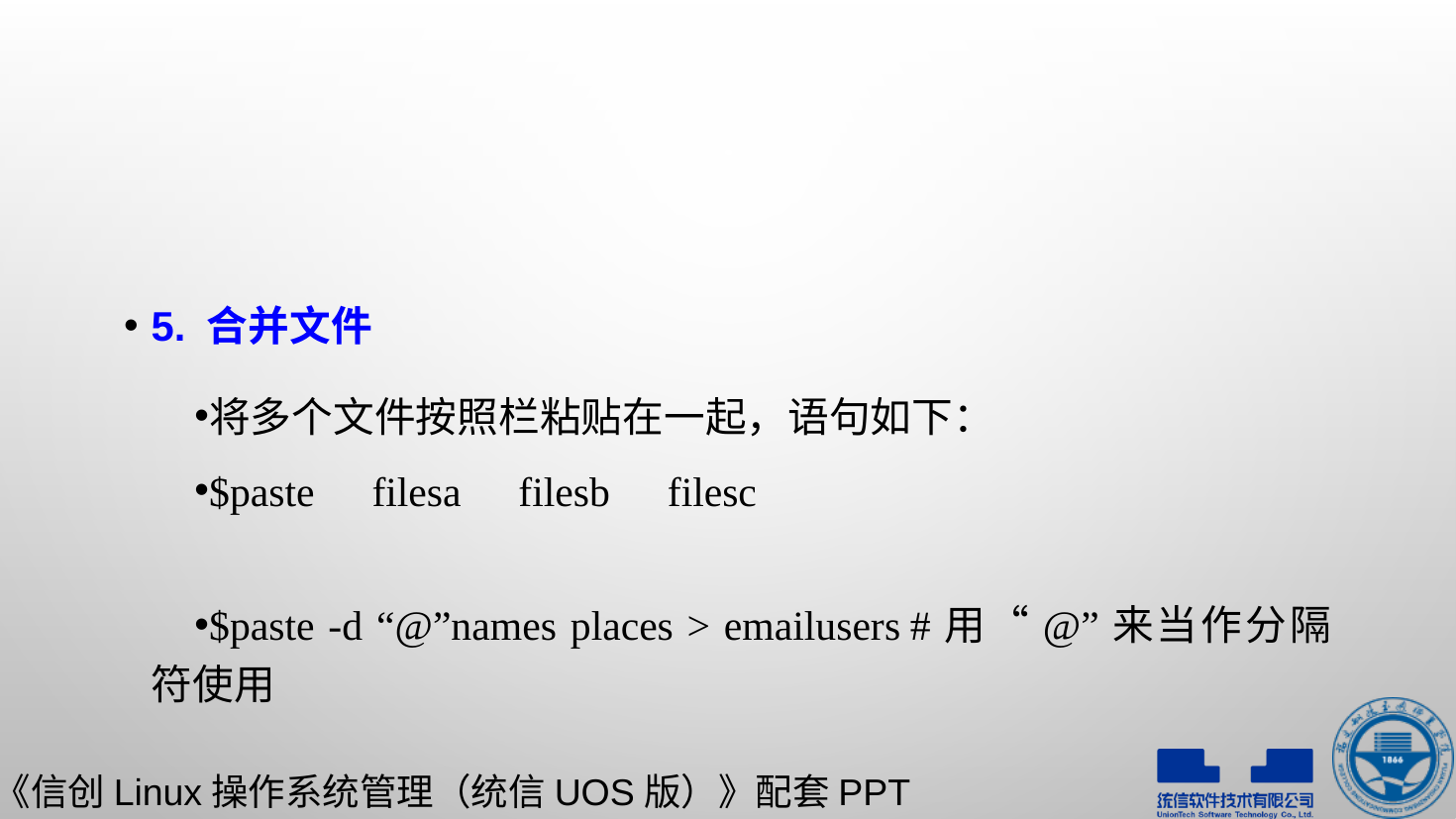

#
5. 合并文件
将多个文件按照栏粘贴在一起，语句如下：
$paste filesa filesb filesc
$paste -d “@”names places > emailusers	#用“@”来当作分隔符使用